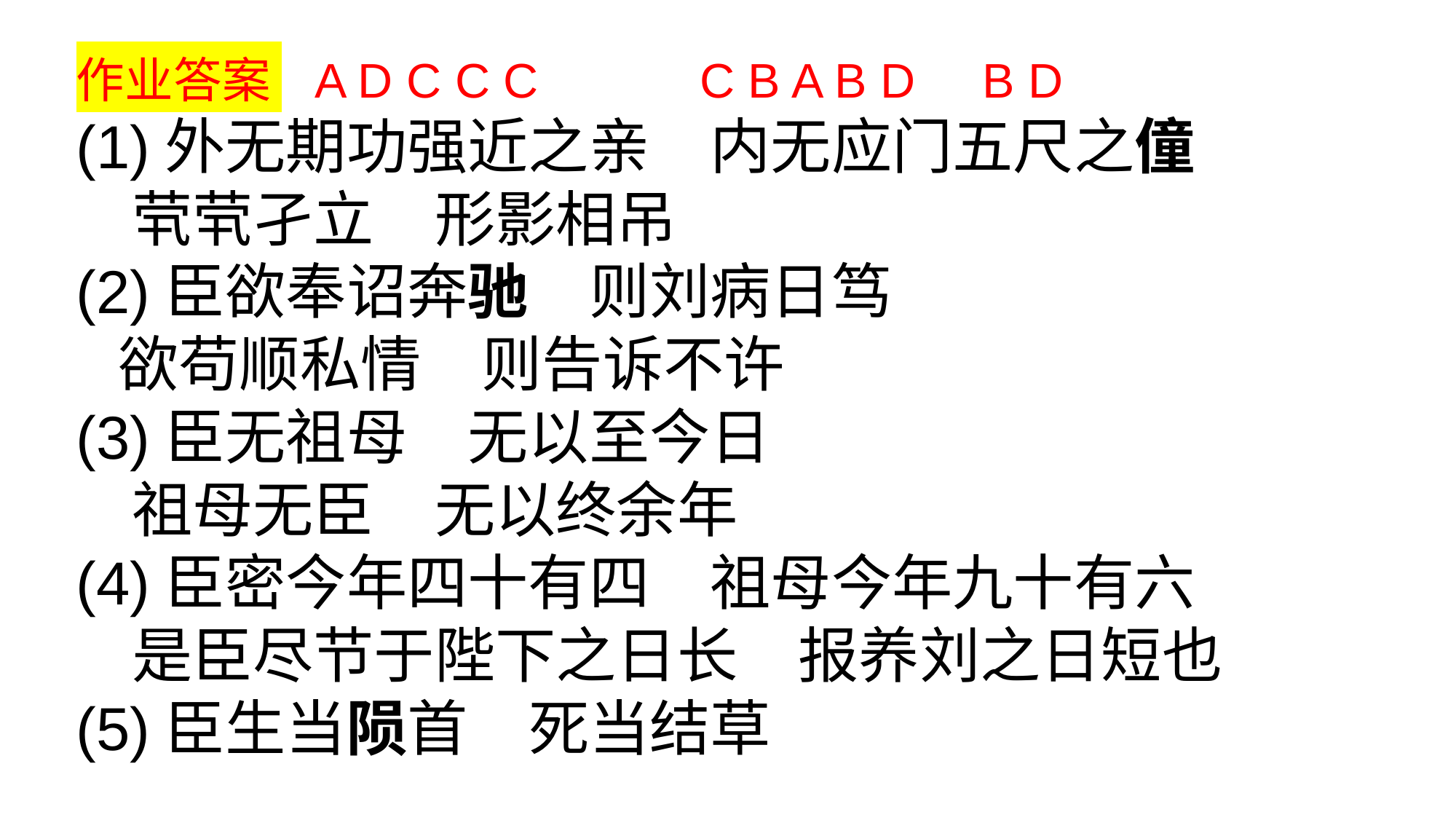

作业答案   A D C C C            C B A B D     B D
(1)外无期功强近之亲　内无应门五尺之僮
   茕茕孑立　形影相吊
(2)臣欲奉诏奔驰　则刘病日笃
  欲苟顺私情　则告诉不许
(3)臣无祖母　无以至今日
   祖母无臣　无以终余年
(4)臣密今年四十有四　祖母今年九十有六
   是臣尽节于陛下之日长　报养刘之日短也
(5)臣生当陨首　死当结草